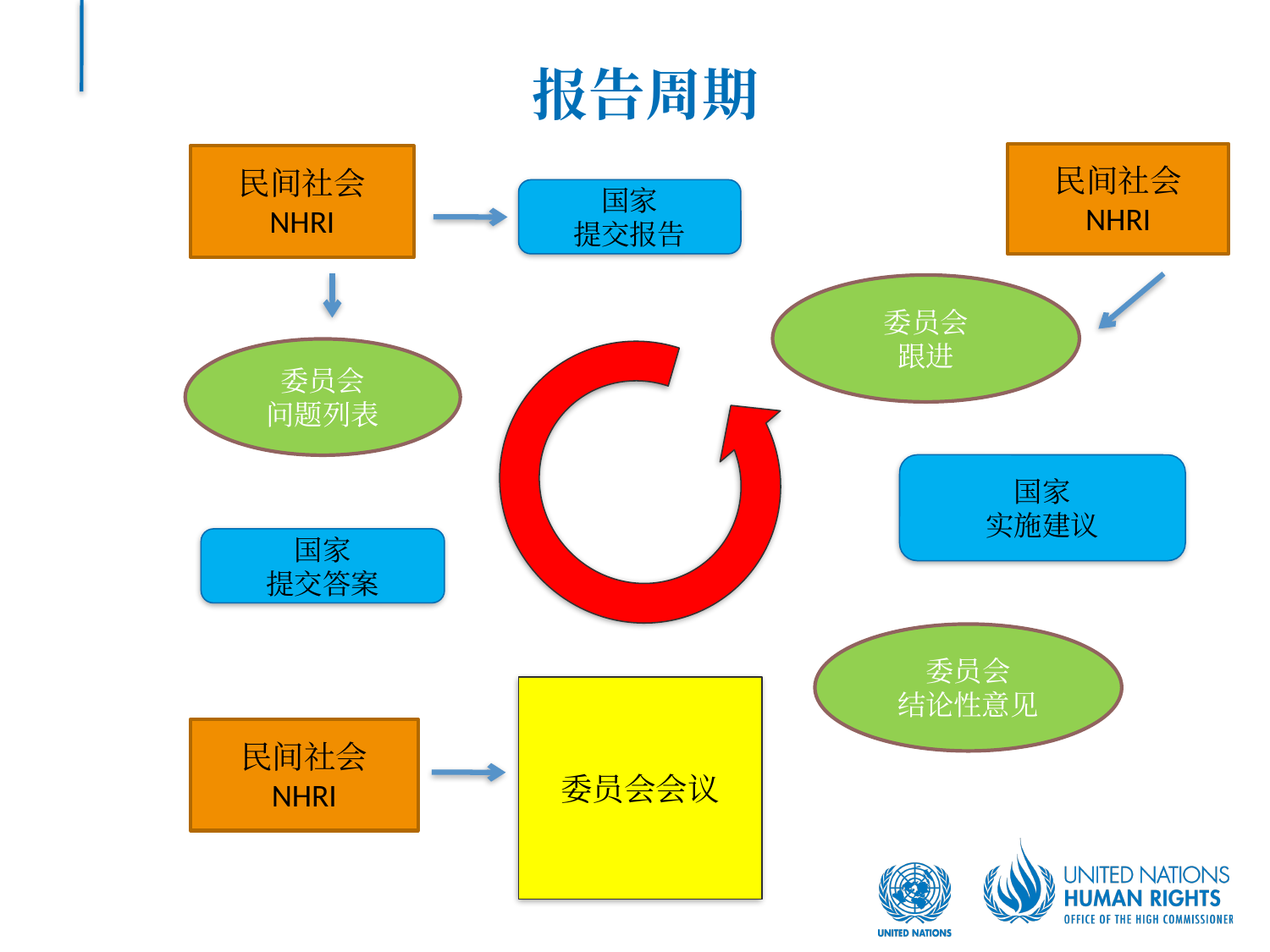

# 报告周期
民间社会
NHRI
民间社会
NHRI
国家
提交报告
委员会
跟进

委员会
问题列表
国家
实施建议
国家
提交答案
委员会
结论性意见
委员会会议
民间社会
NHRI